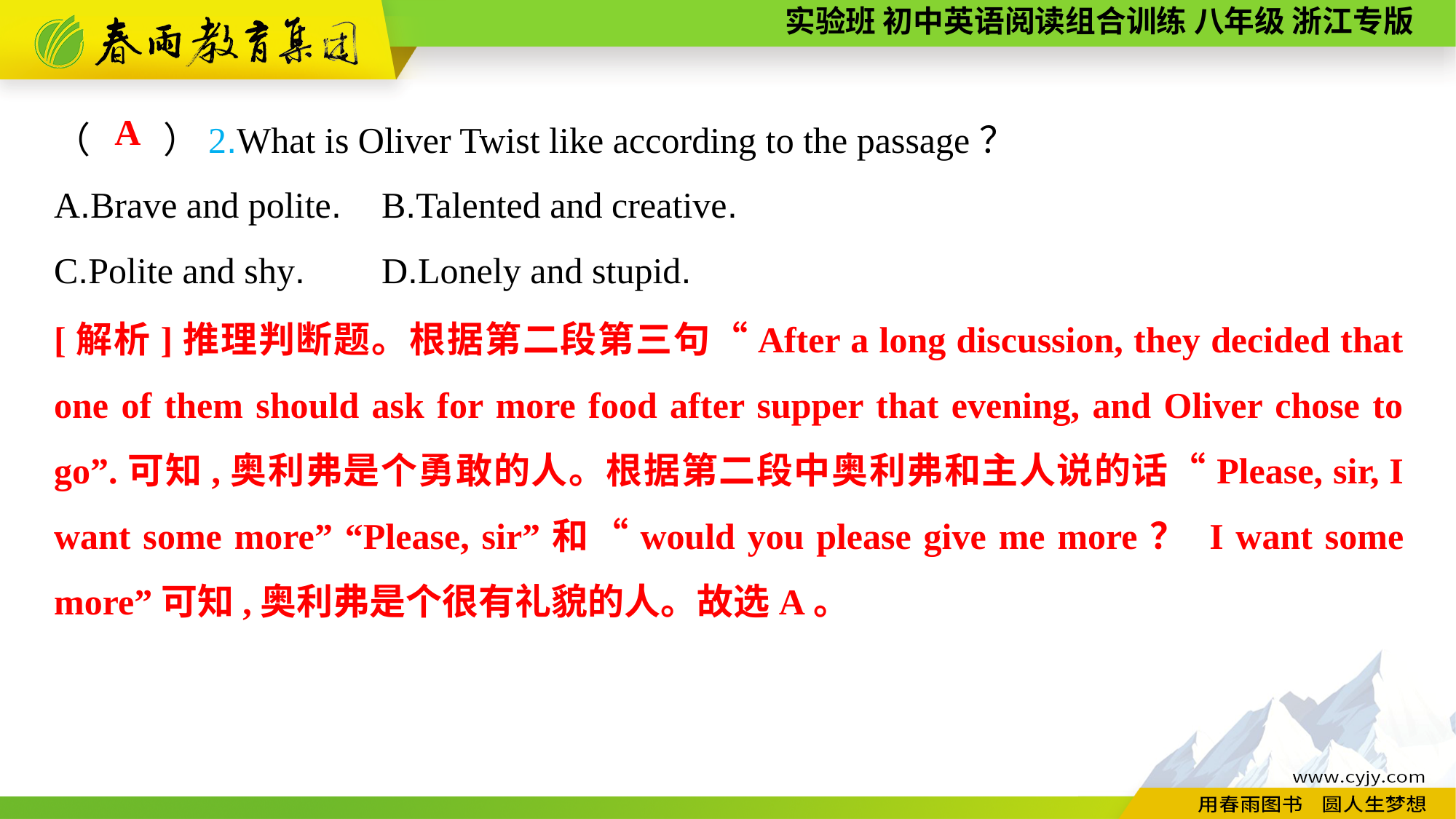

（　　）2.What is Oliver Twist like according to the passage？
A.Brave and polite.	B.Talented and creative.
C.Polite and shy.	D.Lonely and stupid.
A
[解析]推理判断题。根据第二段第三句“After a long discussion, they decided that one of them should ask for more food after supper that evening, and Oliver chose to go”.可知,奥利弗是个勇敢的人。根据第二段中奥利弗和主人说的话“Please, sir, I want some more” “Please, sir”和“would you please give me more？ I want some more”可知,奥利弗是个很有礼貌的人。故选A。